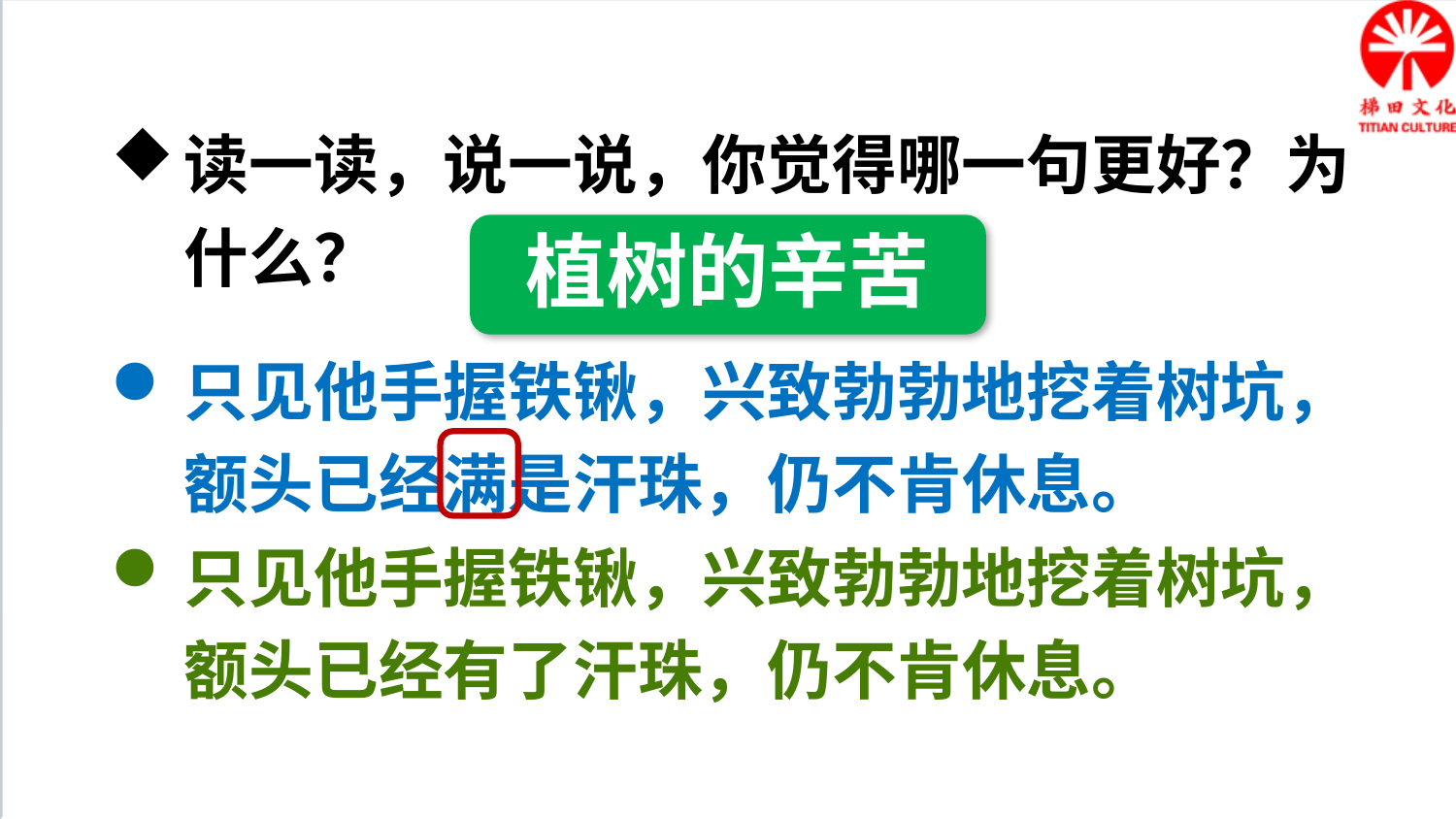

读一读，说一说，你觉得哪一句更好？为什么？
只见他手握铁锹，兴致勃勃地挖着树坑，额头已经满是汗珠，仍不肯休息。
只见他手握铁锹，兴致勃勃地挖着树坑，额头已经有了汗珠，仍不肯休息。
植树的辛苦